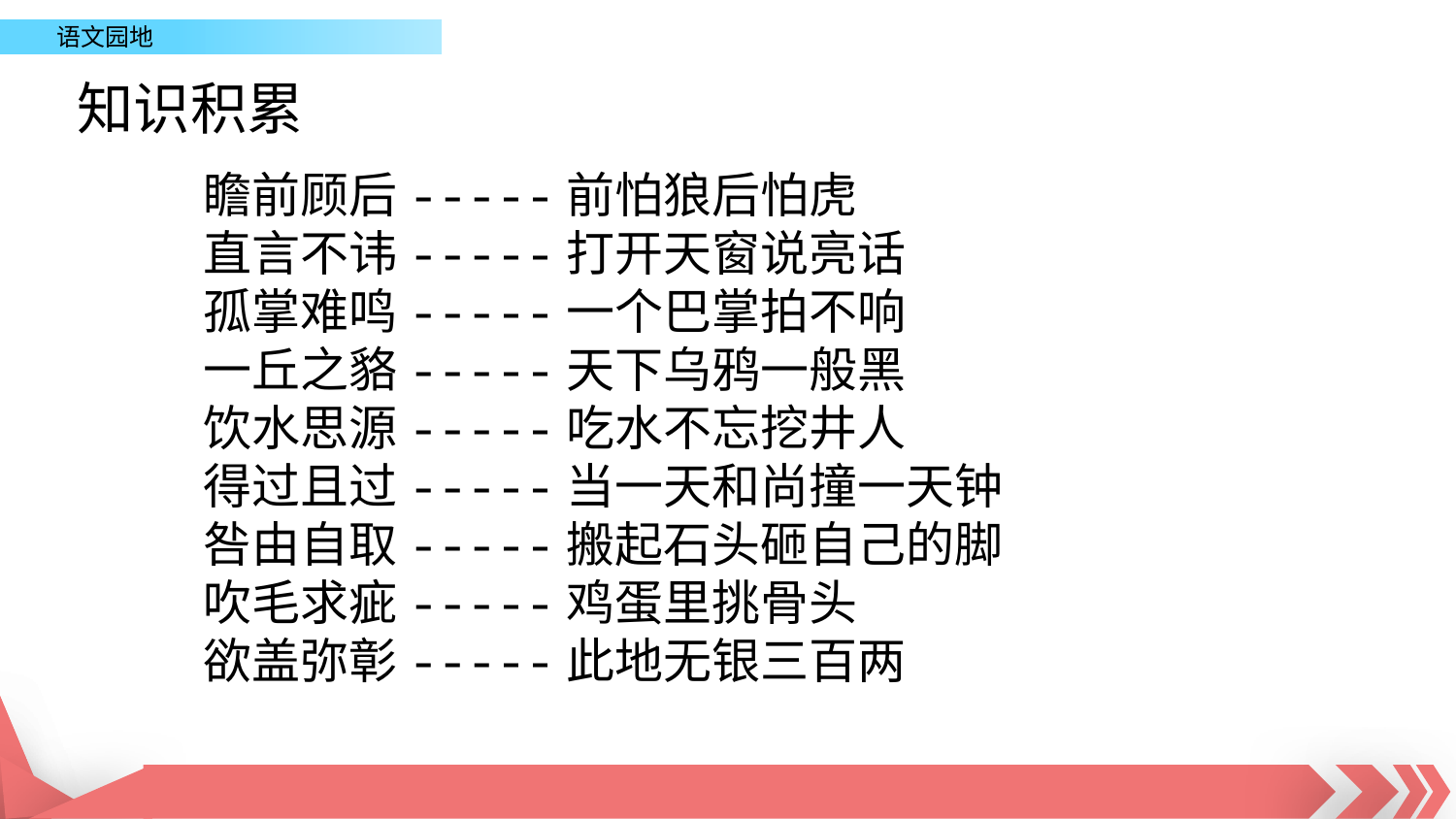

知识积累
瞻前顾后-----前怕狼后怕虎
直言不讳-----打开天窗说亮话
孤掌难鸣-----一个巴掌拍不响
一丘之貉-----天下乌鸦一般黑
饮水思源-----吃水不忘挖井人
得过且过-----当一天和尚撞一天钟
咎由自取-----搬起石头砸自己的脚
吹毛求疵-----鸡蛋里挑骨头
欲盖弥彰-----此地无银三百两